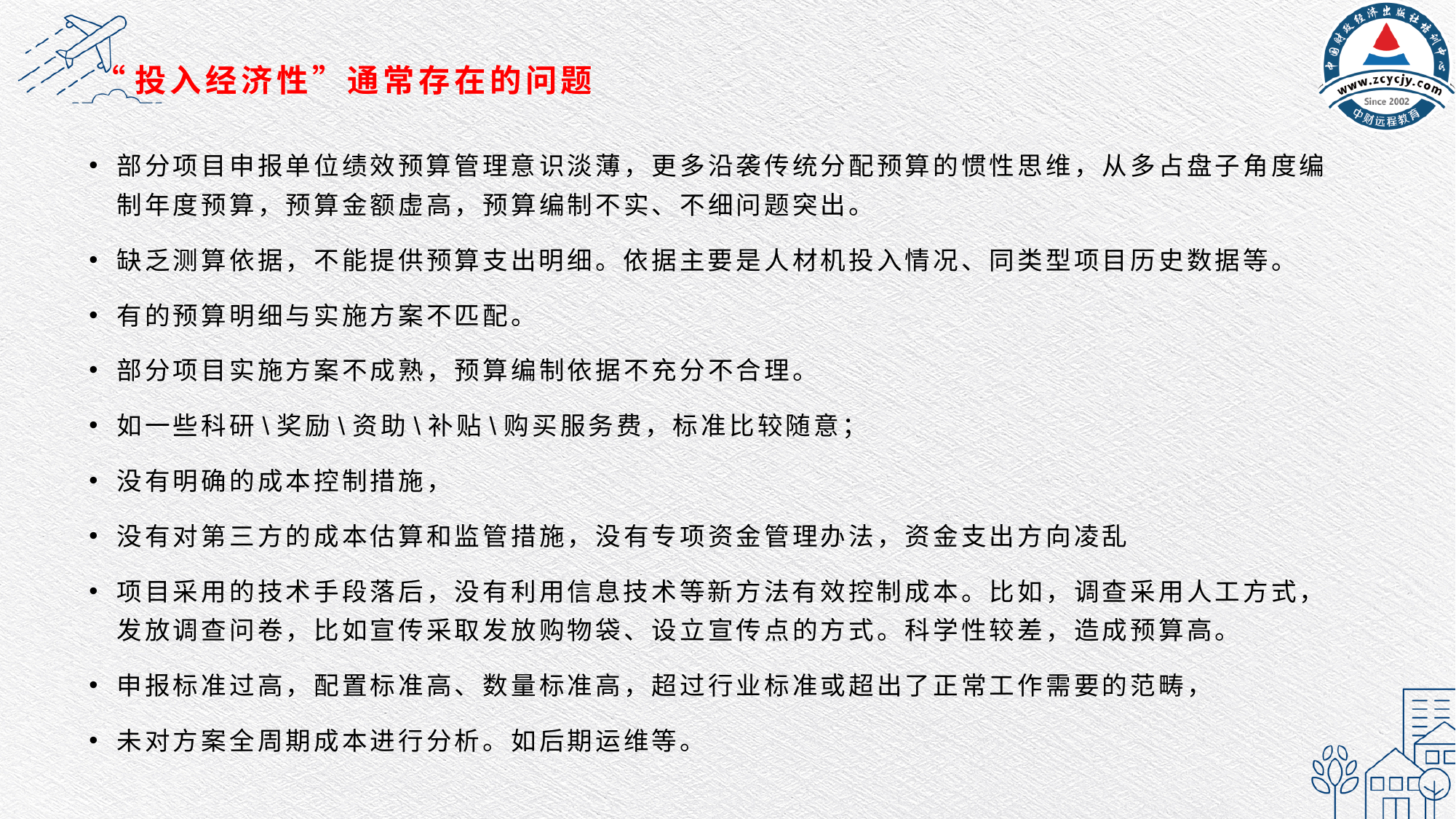

# “投入经济性”通常存在的问题
部分项目申报单位绩效预算管理意识淡薄，更多沿袭传统分配预算的惯性思维，从多占盘子角度编制年度预算，预算金额虚高，预算编制不实、不细问题突出。
缺乏测算依据，不能提供预算支出明细。依据主要是人材机投入情况、同类型项目历史数据等。
有的预算明细与实施方案不匹配。
部分项目实施方案不成熟，预算编制依据不充分不合理。
如一些科研\奖励\资助\补贴\购买服务费，标准比较随意；
没有明确的成本控制措施，
没有对第三方的成本估算和监管措施，没有专项资金管理办法，资金支出方向凌乱
项目采用的技术手段落后，没有利用信息技术等新方法有效控制成本。比如，调查采用人工方式，发放调查问卷，比如宣传采取发放购物袋、设立宣传点的方式。科学性较差，造成预算高。
申报标准过高，配置标准高、数量标准高，超过行业标准或超出了正常工作需要的范畴，
未对方案全周期成本进行分析。如后期运维等。